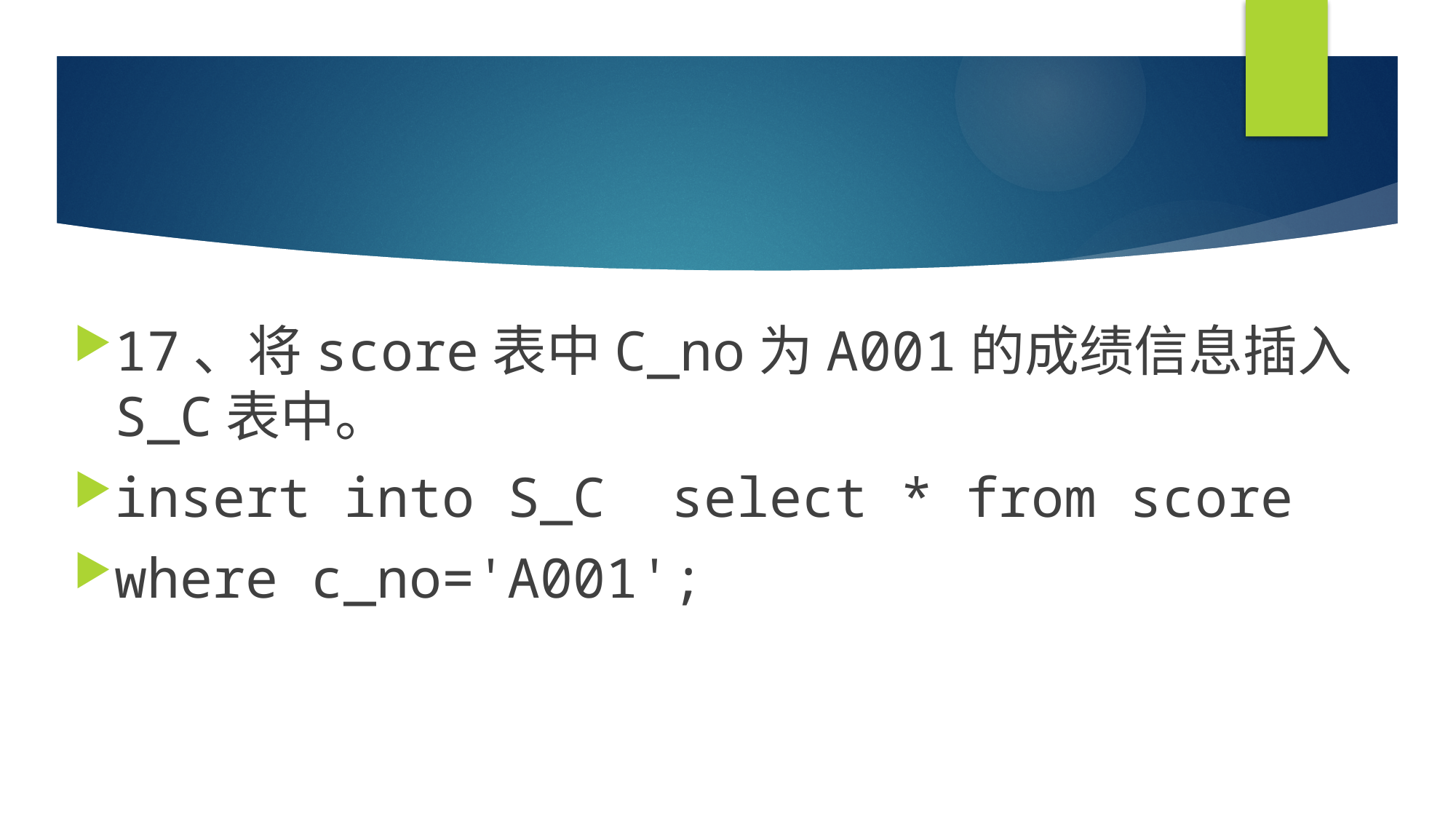

#
17、将score表中C_no为A001的成绩信息插入S_C表中。
insert into S_C  select * from score
where c_no='A001';